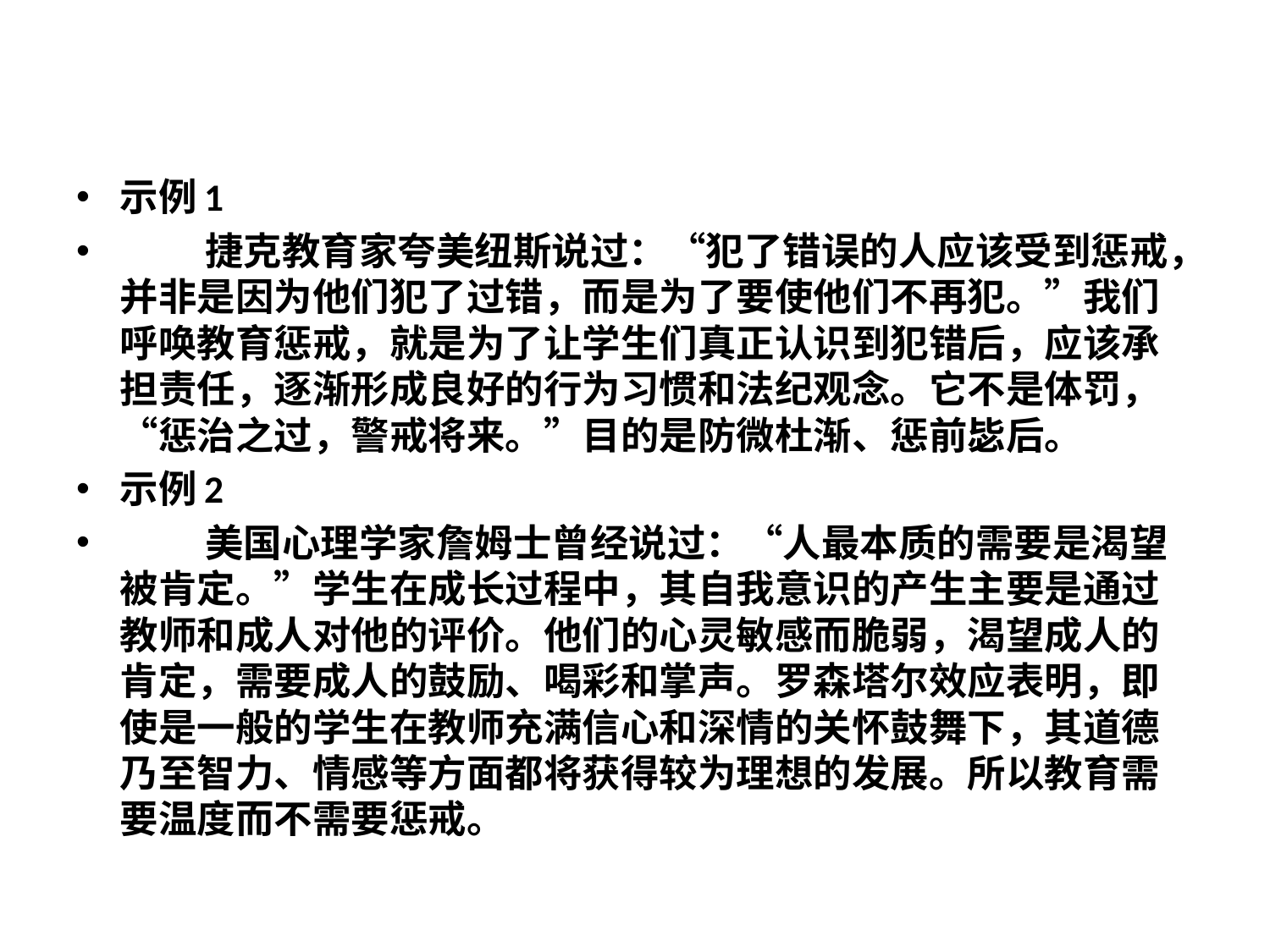

示例1
         捷克教育家夸美纽斯说过：“犯了错误的人应该受到惩戒，并非是因为他们犯了过错，而是为了要使他们不再犯。”我们呼唤教育惩戒，就是为了让学生们真正认识到犯错后，应该承担责任，逐渐形成良好的行为习惯和法纪观念。它不是体罚，“惩治之过，警戒将来。”目的是防微杜渐、惩前毖后。
示例2
         美国心理学家詹姆士曾经说过：“人最本质的需要是渴望被肯定。”学生在成长过程中，其自我意识的产生主要是通过教师和成人对他的评价。他们的心灵敏感而脆弱，渴望成人的肯定，需要成人的鼓励、喝彩和掌声。罗森塔尔效应表明，即使是一般的学生在教师充满信心和深情的关怀鼓舞下，其道德乃至智力、情感等方面都将获得较为理想的发展。所以教育需要温度而不需要惩戒。